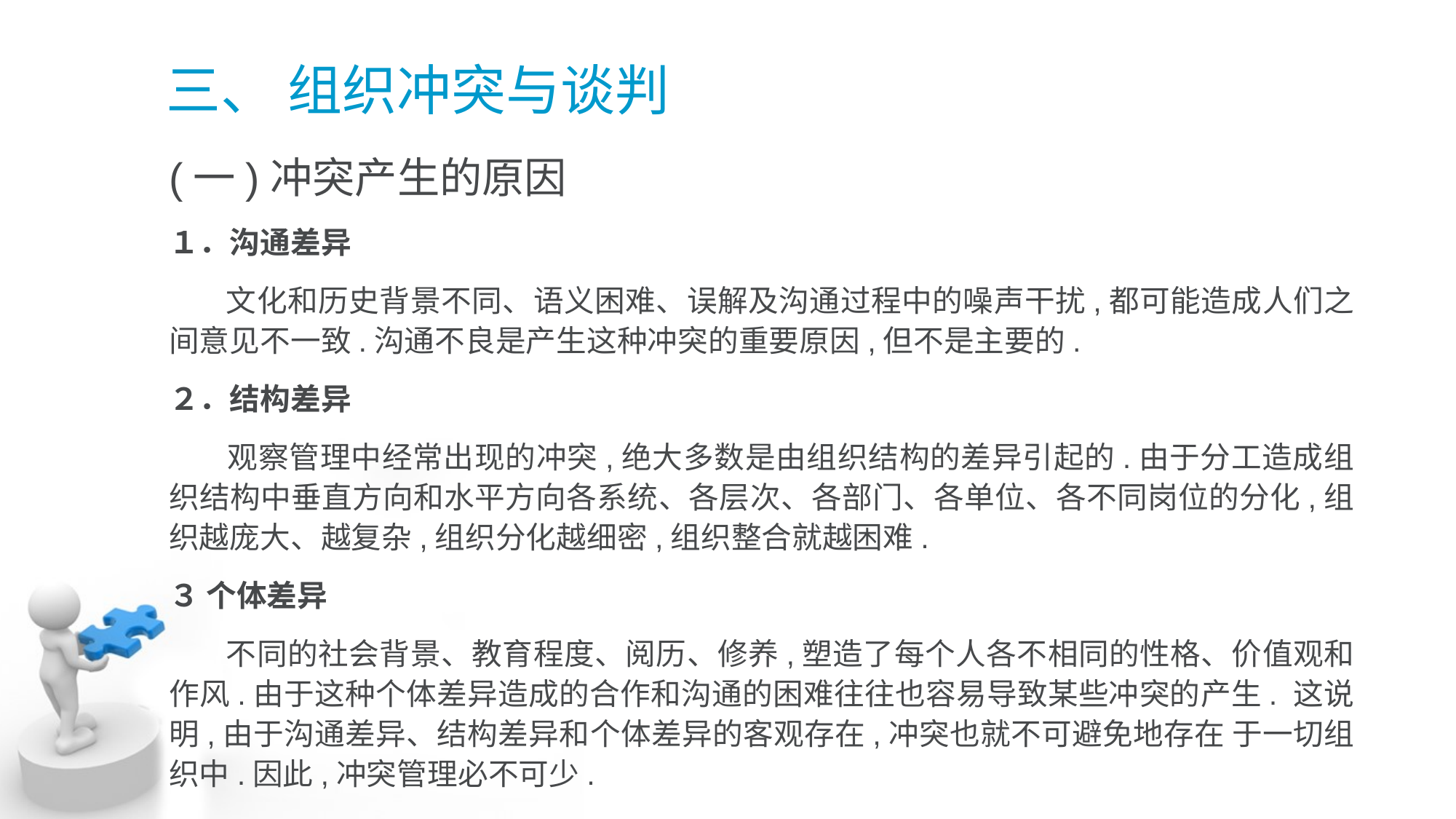

# 三、 组织冲突与谈判
(一)冲突产生的原因
１．沟通差异
       文化和历史背景不同、语义困难、误解及沟通过程中的噪声干扰,都可能造成人们之 间意见不一致.沟通不良是产生这种冲突的重要原因,但不是主要的.
２．结构差异
       观察管理中经常出现的冲突,绝大多数是由组织结构的差异引起的.由于分工造成组织结构中垂直方向和水平方向各系统、各层次、各部门、各单位、各不同岗位的分化,组 织越庞大、越复杂,组织分化越细密,组织整合就越困难.
３ 个体差异
       不同的社会背景、教育程度、阅历、修养,塑造了每个人各不相同的性格、价值观和 作风.由于这种个体差异造成的合作和沟通的困难往往也容易导致某些冲突的产生. 这说明,由于沟通差异、结构差异和个体差异的客观存在,冲突也就不可避免地存在 于一切组织中.因此,冲突管理必不可少.